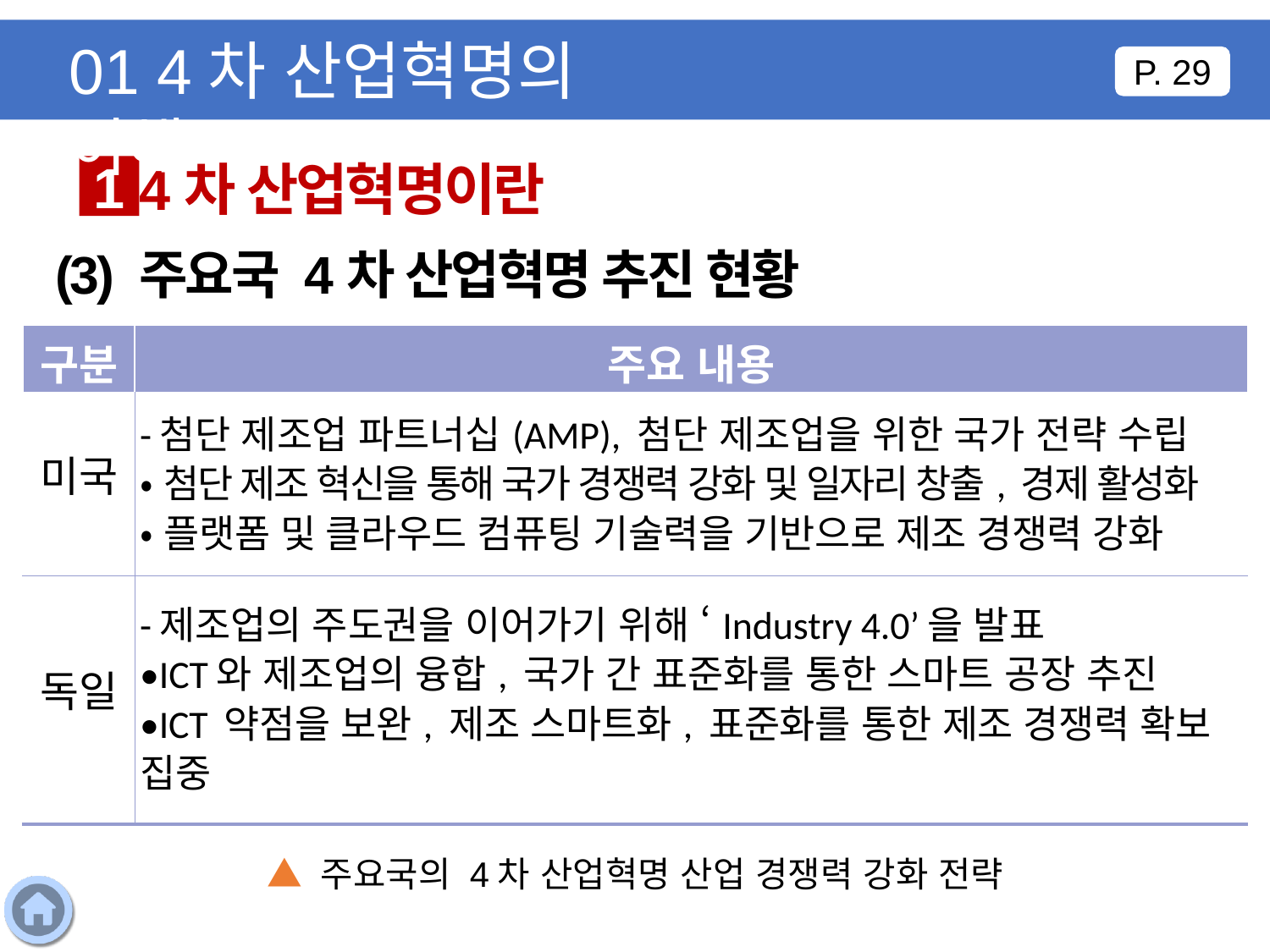

01 4차 산업혁명의 이해
P. 29
4차 산업혁명이란
1
(3) 주요국 4차 산업혁명 추진 현황
| 구분 | 주요 내용 |
| --- | --- |
| 미국 | -첨단 제조업 파트너십(AMP), 첨단 제조업을 위한 국가 전략 수립 •첨단 제조 혁신을 통해 국가 경쟁력 강화 및 일자리 창출, 경제 활성화 •플랫폼 및 클라우드 컴퓨팅 기술력을 기반으로 제조 경쟁력 강화 |
| 독일 | -제조업의 주도권을 이어가기 위해 ‘Industry 4.0’을 발표 •ICT와 제조업의 융합, 국가 간 표준화를 통한 스마트 공장 추진 •ICT 약점을 보완, 제조 스마트화, 표준화를 통한 제조 경쟁력 확보 집중 |
▲ 주요국의 4차 산업혁명 산업 경쟁력 강화 전략